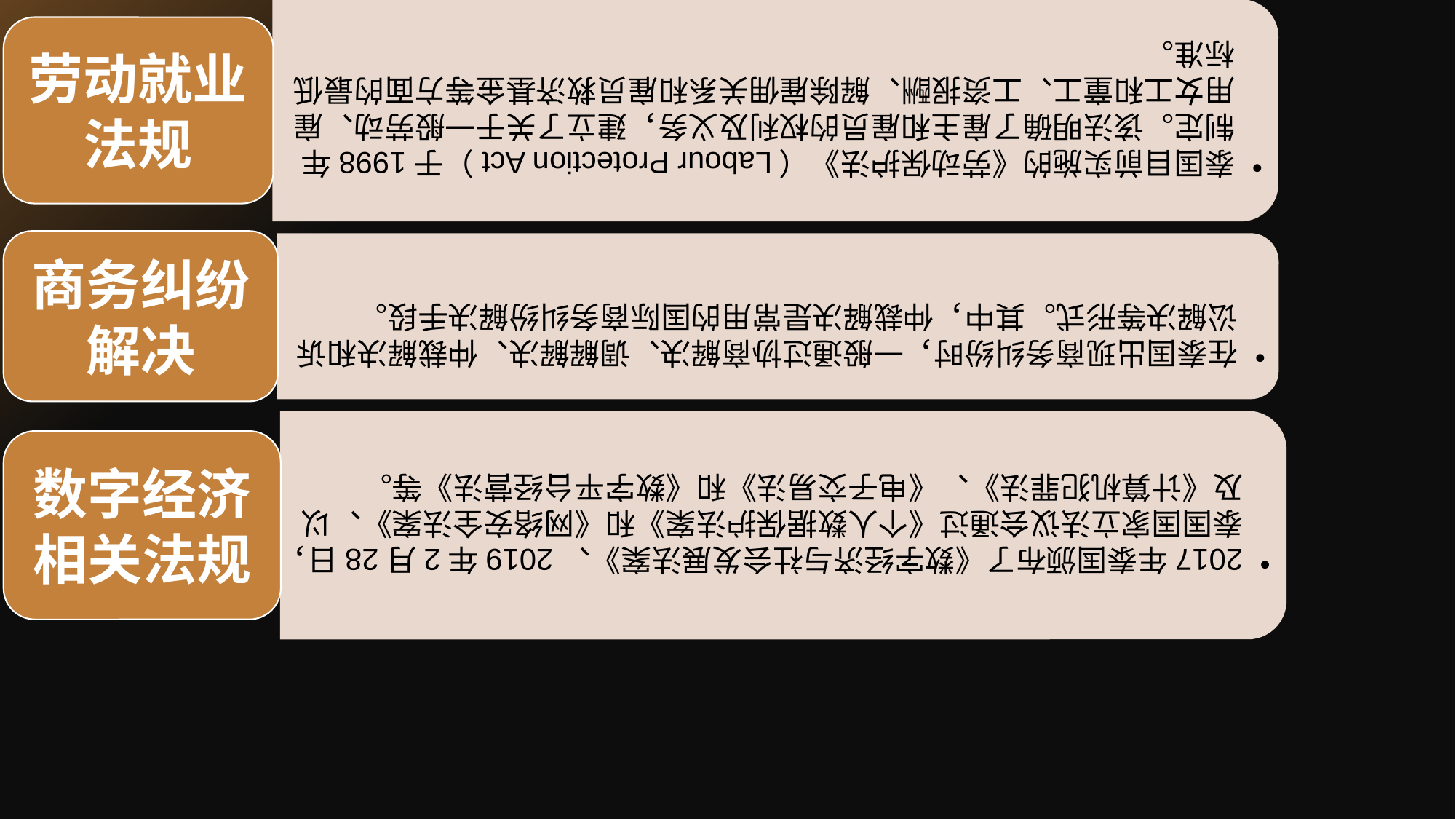

# 三、法律环境
泰国目前实施的《劳动保护法》（Labour Protection Act）于1998年制定。该法明确了雇主和雇员的权利及义务，建立了关于一般劳动、雇用女工和童工、工资报酬、解除雇佣关系和雇员救济基金等方面的最低标准。
劳动就业法规
在泰国出现商务纠纷时，一般通过协商解决、调解解决、仲裁解决和诉讼解决等形式。其中，仲裁解决是常用的国际商务纠纷解决手段。

商务纠纷解决
2017年泰国颁布了《数字经济与社会发展法案》、2019年2月28日，泰国国家立法议会通过《个人数据保护法案》和《网络安全法案》、以及《计算机犯罪法》、《电子交易法》和《数字平台经营法》等。
数字经济相关法规